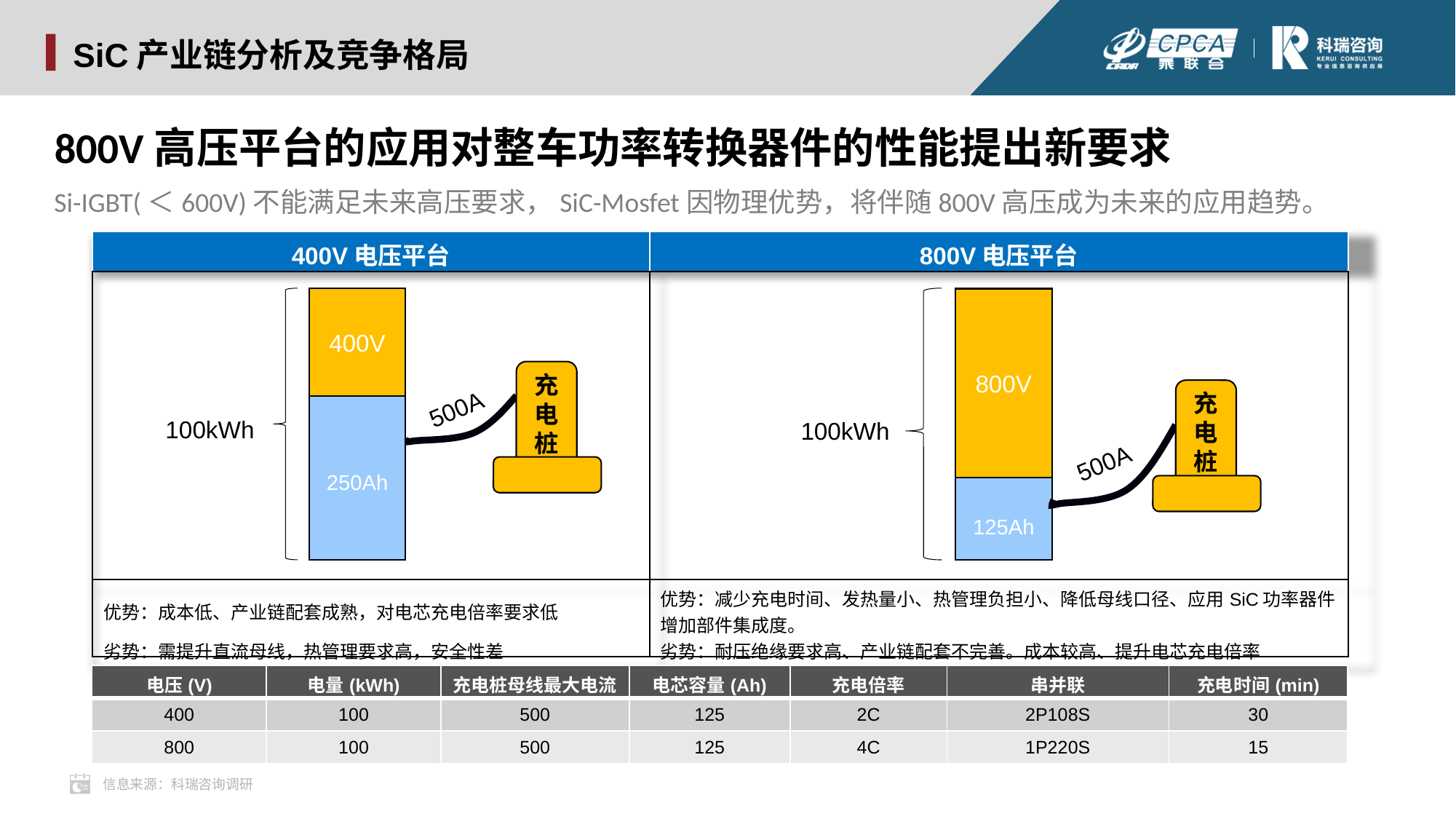

SiC产业链分析及竞争格局
800V高压平台的应用对整车功率转换器件的性能提出新要求
Si-IGBT(＜600V)不能满足未来高压要求，SiC-Mosfet因物理优势，将伴随800V高压成为未来的应用趋势。
| 400V电压平台 | 800V电压平台 |
| --- | --- |
|  |  |
| 优势：成本低、产业链配套成熟，对电芯充电倍率要求低 劣势：需提升直流母线，热管理要求高，安全性差 | 优势：减少充电时间、发热量小、热管理负担小、降低母线口径、应用SiC功率器件增加部件集成度。 劣势：耐压绝缘要求高、产业链配套不完善。成本较高、提升电芯充电倍率 |

250Ah
400V
100kWh
充电桩

500A

125Ah
800V
100kWh
充电桩

500A
| 电压(V) | 电量(kWh) | 充电桩母线最大电流 | 电芯容量(Ah) | 充电倍率 | 串并联 | 充电时间(min) |
| --- | --- | --- | --- | --- | --- | --- |
| 400 | 100 | 500 | 125 | 2C | 2P108S | 30 |
| 800 | 100 | 500 | 125 | 4C | 1P220S | 15 |
信息来源：科瑞咨询调研